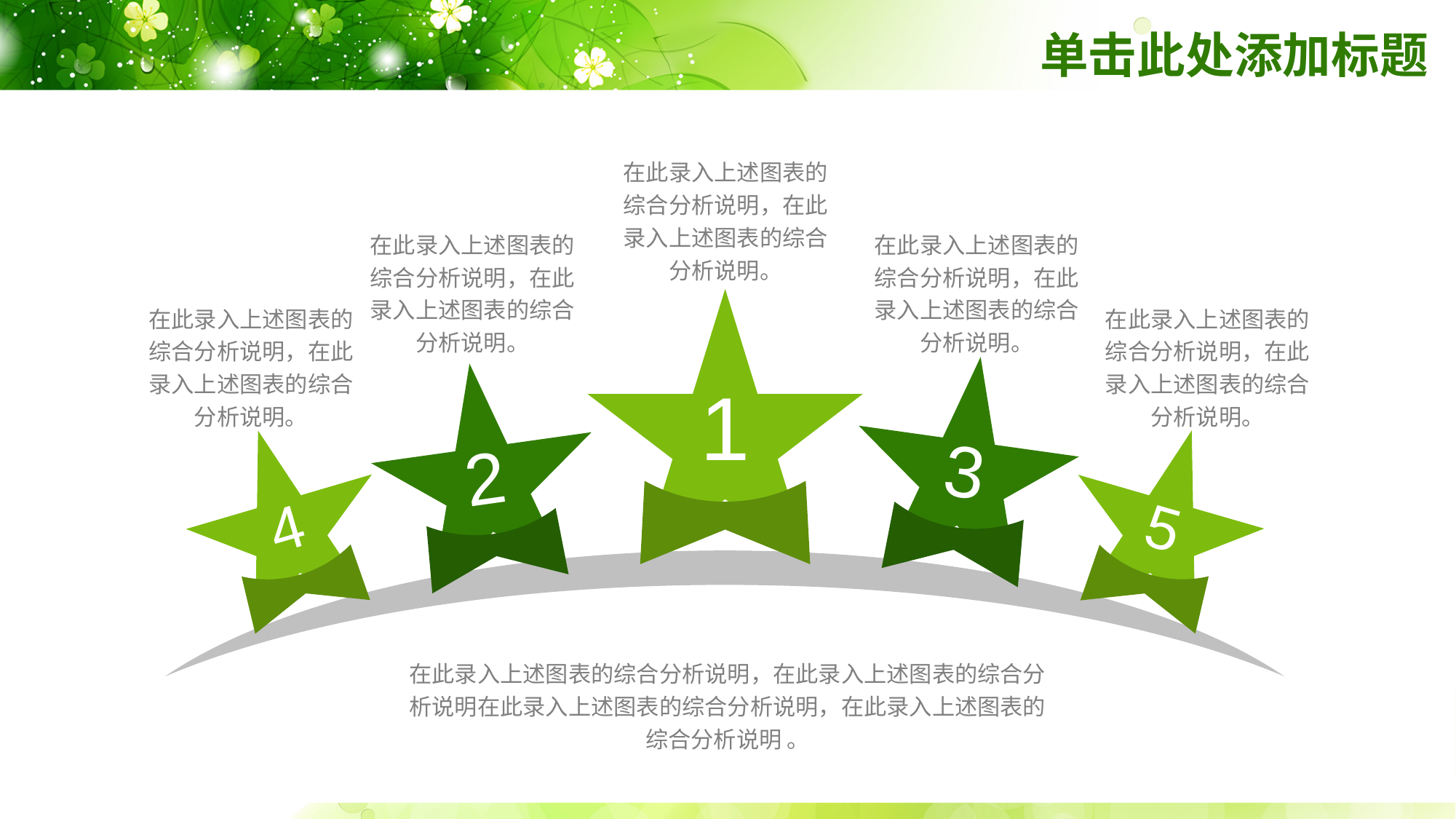

# 单击此处添加标题
在此录入上述图表的综合分析说明，在此录入上述图表的综合分析说明。
在此录入上述图表的综合分析说明，在此录入上述图表的综合分析说明。
在此录入上述图表的综合分析说明，在此录入上述图表的综合分析说明。

1

在此录入上述图表的综合分析说明，在此录入上述图表的综合分析说明。
在此录入上述图表的综合分析说明，在此录入上述图表的综合分析说明。

3

2

4

5

在此录入上述图表的综合分析说明，在此录入上述图表的综合分析说明在此录入上述图表的综合分析说明，在此录入上述图表的综合分析说明 。